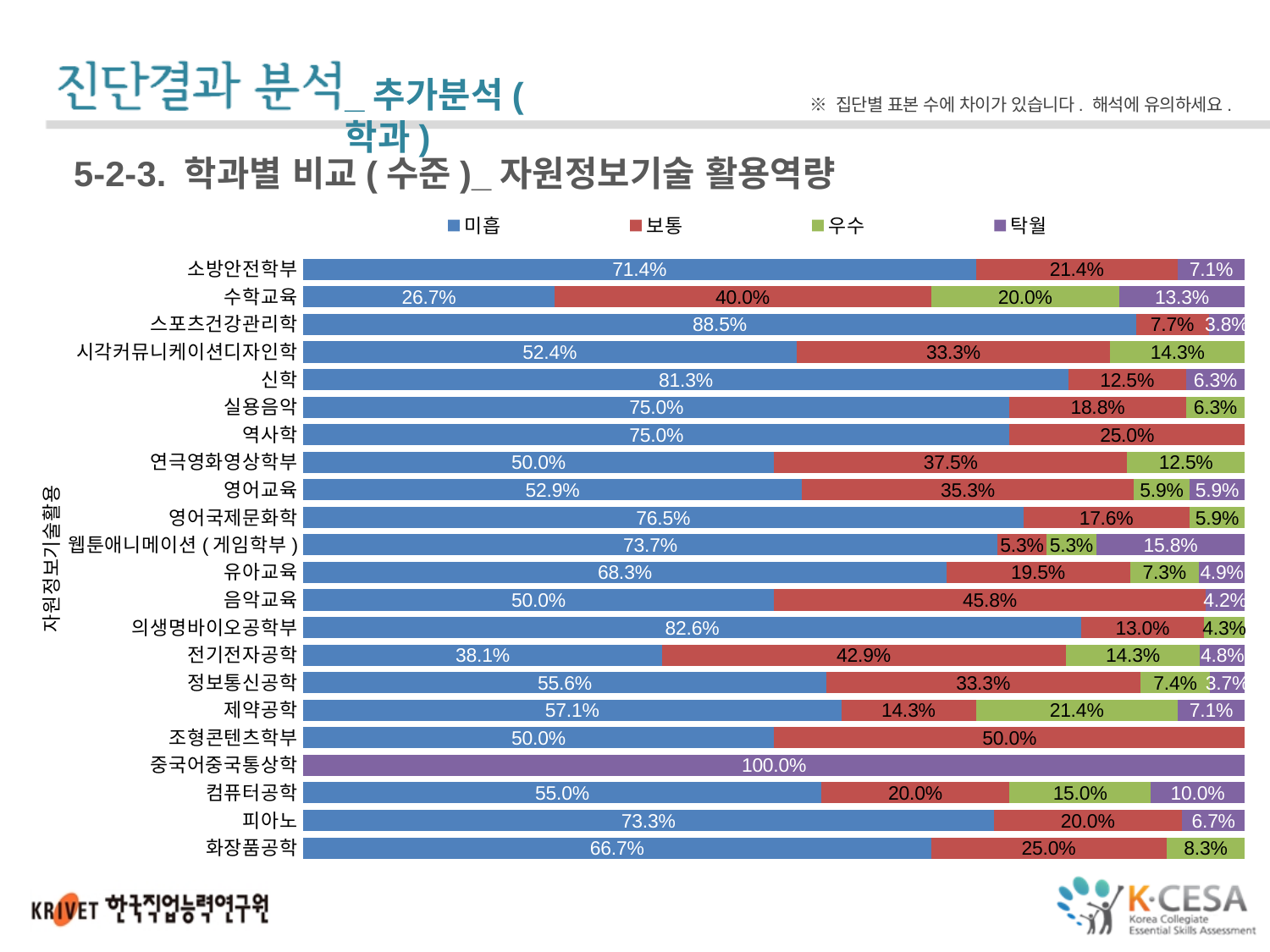

_추가분석(학과)
※ 집단별 표본 수에 차이가 있습니다. 해석에 유의하세요.
5-2-3. 학과별 비교(수준)_자원정보기술 활용역량

### Chart

| Category | 미흡 | 보통 | 우수 | 탁월 |
|---|---|---|---|---|
| 소방안전학부 | 0.7142857142857143 | 0.21428571428571427 | None | 0.07142857142857142 |
| 수학교육 | 0.26666666666666666 | 0.4 | 0.2 | 0.13333333333333333 |
| 스포츠건강관리학 | 0.8846153846153846 | 0.07692307692307693 | None | 0.038461538461538464 |
| 시각커뮤니케이션디자인학 | 0.5238095238095238 | 0.33333333333333326 | 0.14285714285714285 | None |
| 신학 | 0.8125 | 0.125 | None | 0.0625 |
| 실용음악 | 0.75 | 0.1875 | 0.0625 | None |
| 역사학 | 0.75 | 0.25 | None | None |
| 연극영화영상학부 | 0.5 | 0.375 | 0.125 | None |
| 영어교육 | 0.5294117647058824 | 0.35294117647058826 | 0.0588235294117647 | 0.0588235294117647 |
| 영어국제문화학 | 0.7647058823529411 | 0.17647058823529413 | 0.0588235294117647 | None |
| 웹툰애니메이션(게임학부) | 0.7368421052631579 | 0.05263157894736842 | 0.05263157894736842 | 0.15789473684210525 |
| 유아교육 | 0.6829268292682927 | 0.1951219512195122 | 0.07317073170731707 | 0.04878048780487805 |
| 음악교육 | 0.5 | 0.45833333333333326 | None | 0.04166666666666666 |
| 의생명바이오공학부 | 0.826086956521739 | 0.13043478260869565 | 0.043478260869565216 | None |
| 전기전자공학 | 0.38095238095238093 | 0.42857142857142855 | 0.14285714285714285 | 0.047619047619047616 |
| 정보통신공학 | 0.5555555555555556 | 0.33333333333333326 | 0.07407407407407407 | 0.037037037037037035 |
| 제약공학 | 0.5714285714285714 | 0.14285714285714285 | 0.21428571428571427 | 0.07142857142857142 |
| 조형콘텐츠학부 | 0.5 | 0.5 | None | None |
| 중국어중국통상학 | None | None | None | 1.0 |
| 컴퓨터공학 | 0.55 | 0.2 | 0.15 | 0.1 |
| 피아노 | 0.7333333333333333 | 0.2 | None | 0.06666666666666667 |
| 화장품공학 | 0.6666666666666665 | 0.25 | 0.08333333333333331 | None |